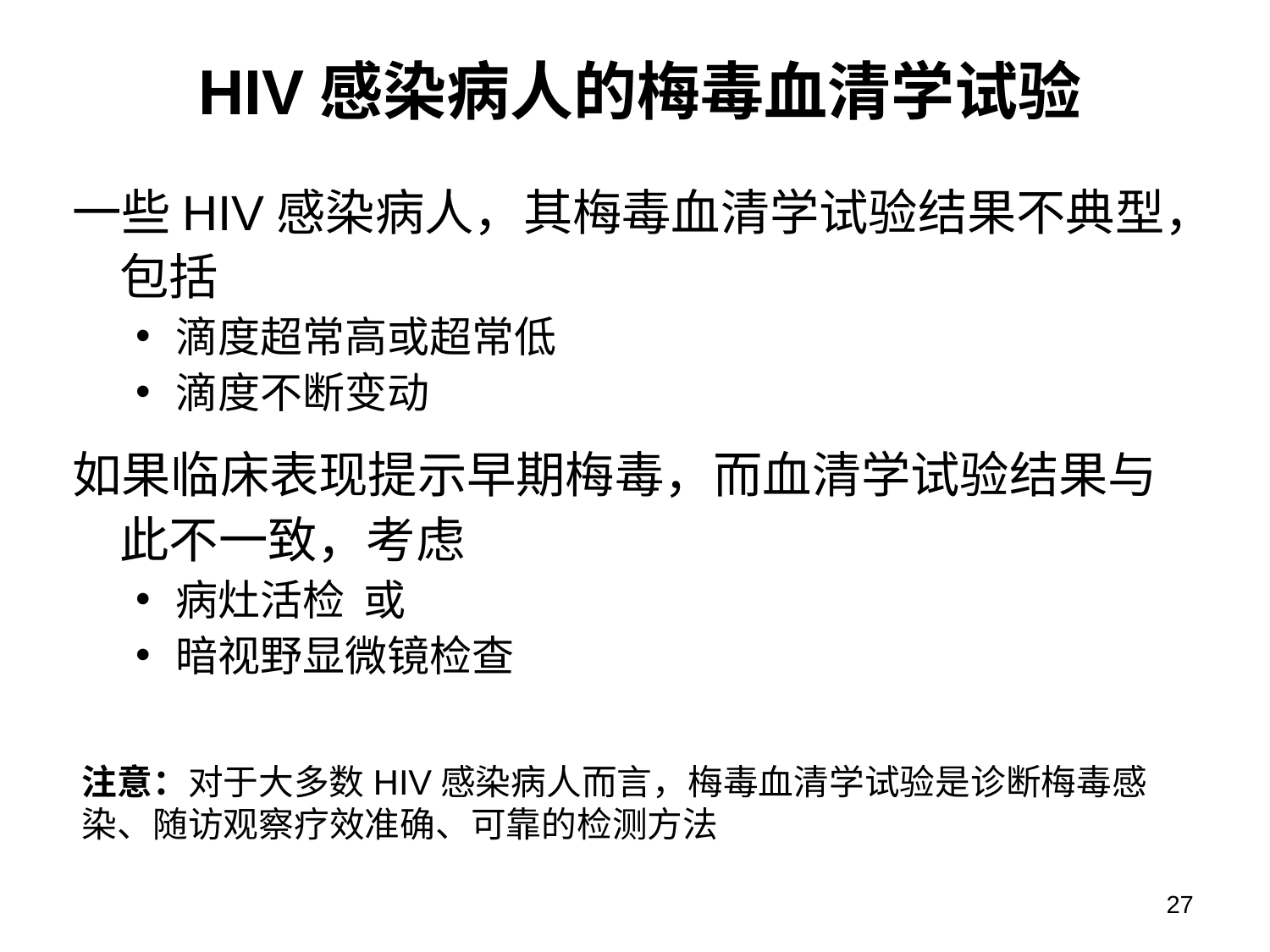

# HIV感染病人的梅毒血清学试验
一些HIV感染病人，其梅毒血清学试验结果不典型，包括
滴度超常高或超常低
滴度不断变动
如果临床表现提示早期梅毒，而血清学试验结果与此不一致，考虑
病灶活检  或
暗视野显微镜检查
注意：对于大多数HIV感染病人而言，梅毒血清学试验是诊断梅毒感染、随访观察疗效准确、可靠的检测方法
27